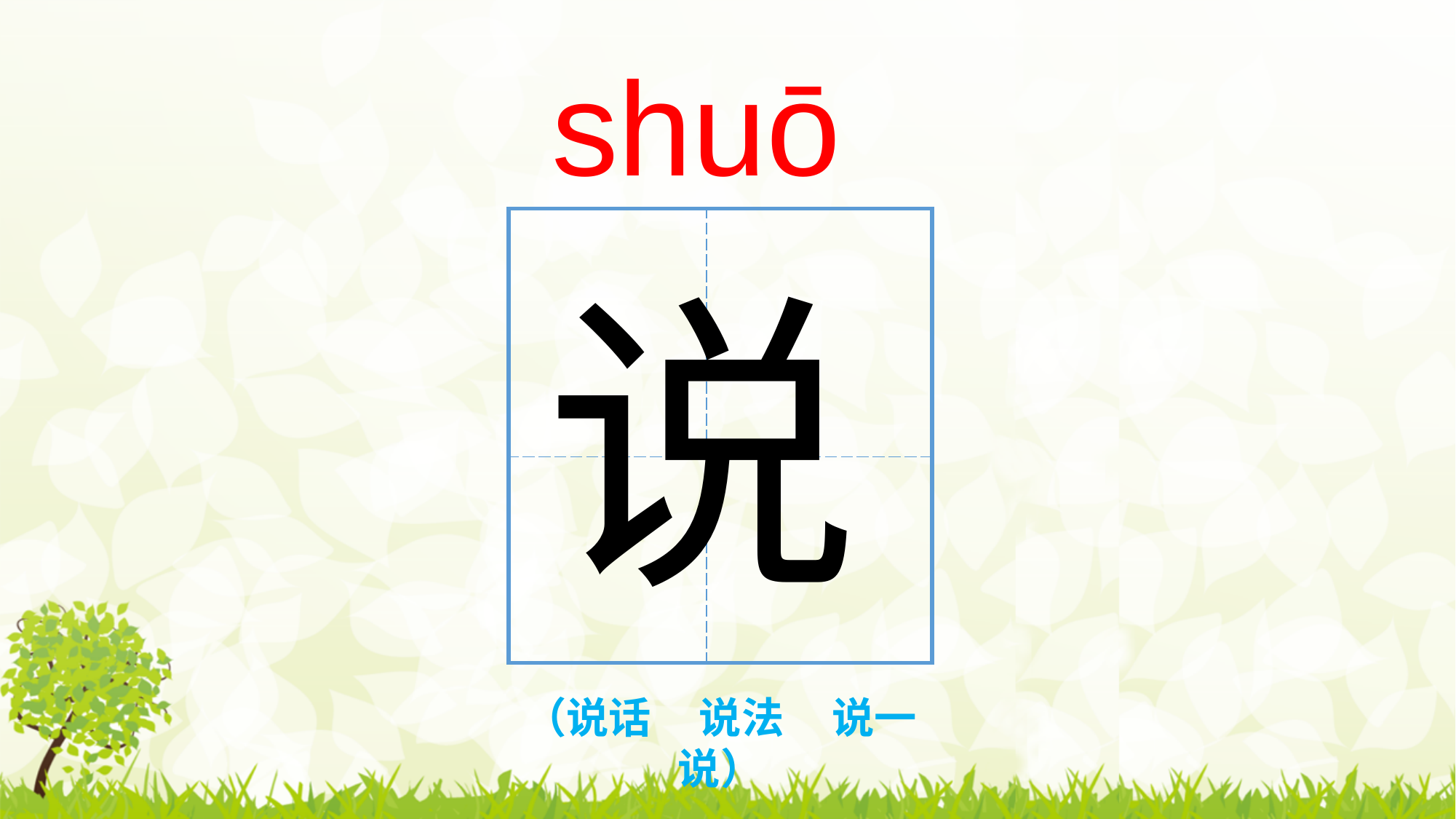

shuō
|  |  |
| --- | --- |
|  |  |
说
（说话     说法     说一说）